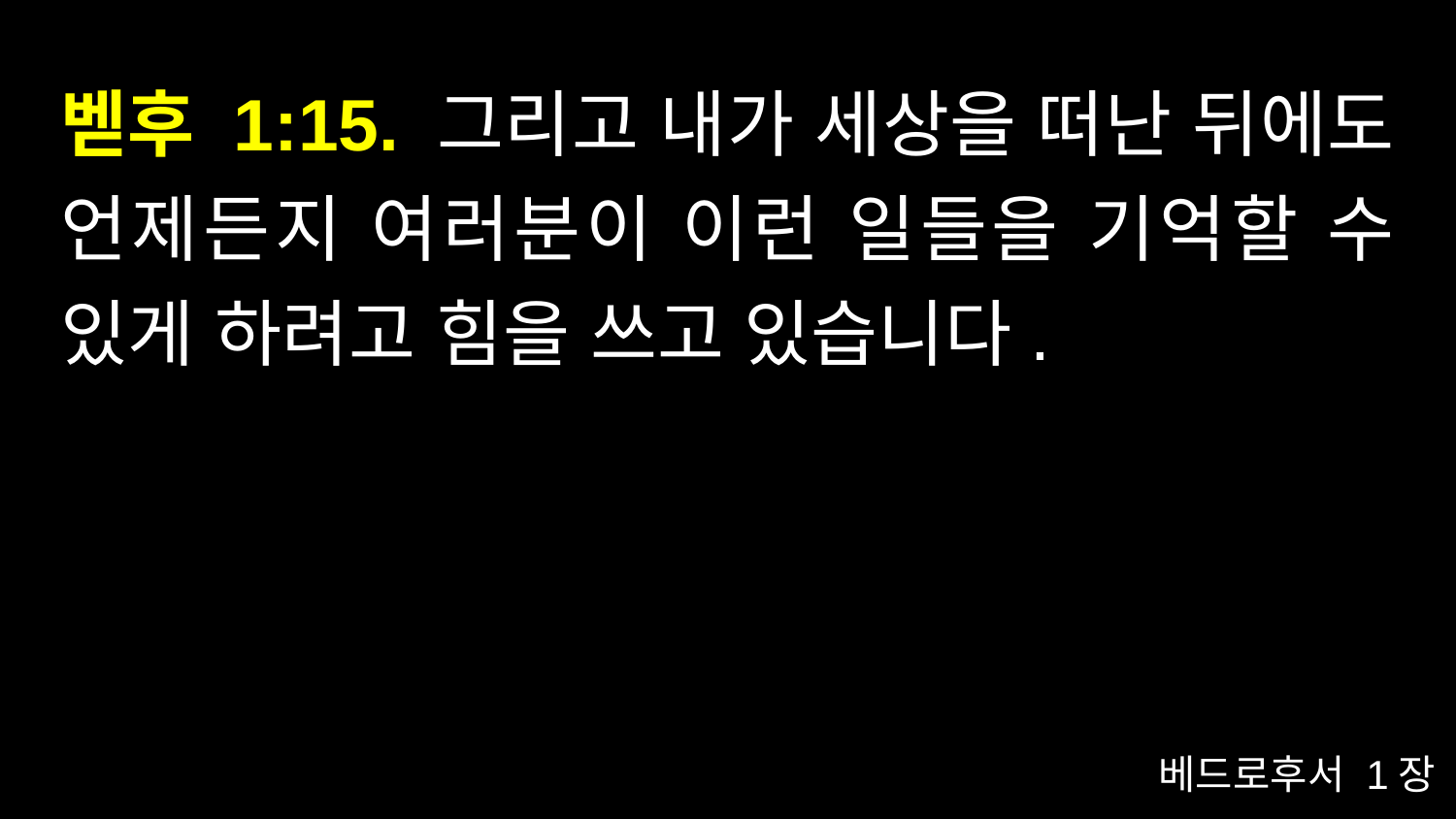

# 벧후 1:15. 그리고 내가 세상을 떠난 뒤에도 언제든지 여러분이 이런 일들을 기억할 수 있게 하려고 힘을 쓰고 있습니다.
베드로후서 1장